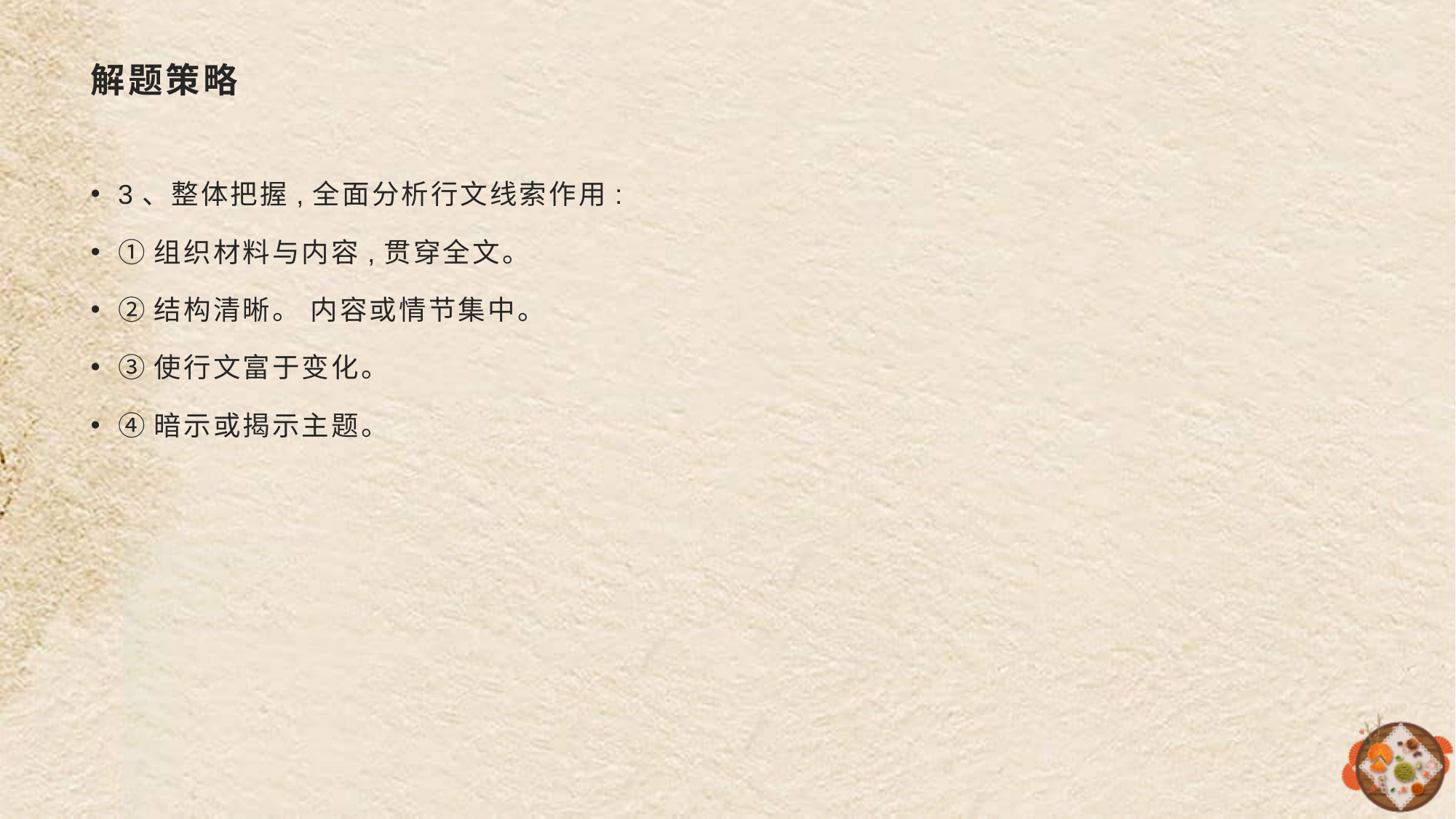

# 解题策略

3、整体把握,全面分析行文线索作用:
①组织材料与内容,贯穿全文。
②结构清晰。 内容或情节集中。
③使行文富于变化。
④暗示或揭示主题。